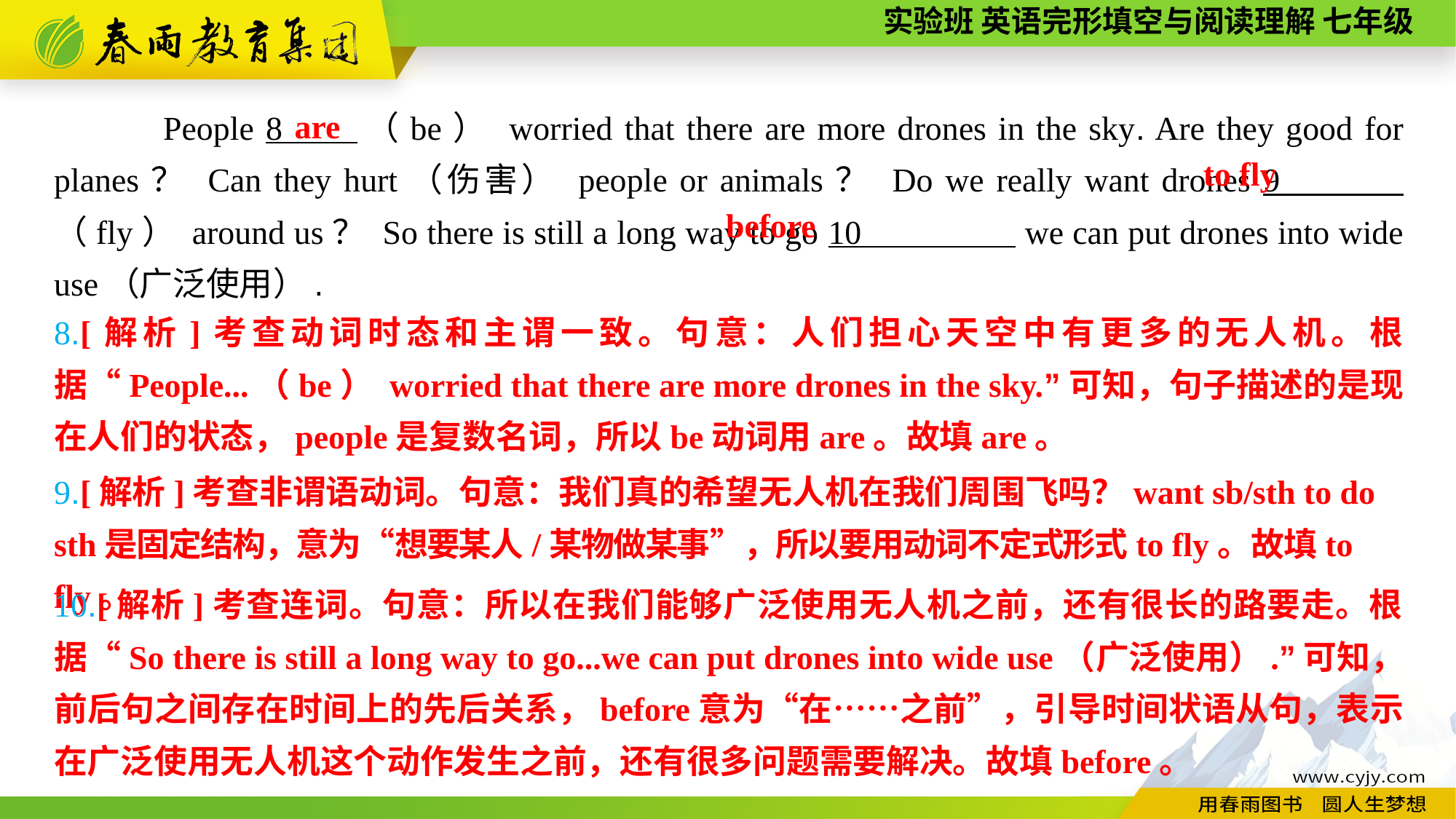

are
People 8      （be） worried that there are more drones in the sky. Are they good for planes？ Can they hurt（伤害） people or animals？ Do we really want drones 9           （fly） around us？ So there is still a long way to go 10                  we can put drones into wide use（广泛使用）.
 to fly
before
8.[解析]考查动词时态和主谓一致。句意：人们担心天空中有更多的无人机。根据“People...（be） worried that there are more drones in the sky.”可知，句子描述的是现在人们的状态，people是复数名词，所以be动词用are。故填are。
9.[解析]考查非谓语动词。句意：我们真的希望无人机在我们周围飞吗？want sb/sth to do sth是固定结构，意为“想要某人/某物做某事”，所以要用动词不定式形式to fly。故填to fly。
10.[解析]考查连词。句意：所以在我们能够广泛使用无人机之前，还有很长的路要走。根据“So there is still a long way to go...we can put drones into wide use（广泛使用）.”可知，前后句之间存在时间上的先后关系，before意为“在……之前”，引导时间状语从句，表示在广泛使用无人机这个动作发生之前，还有很多问题需要解决。故填before。